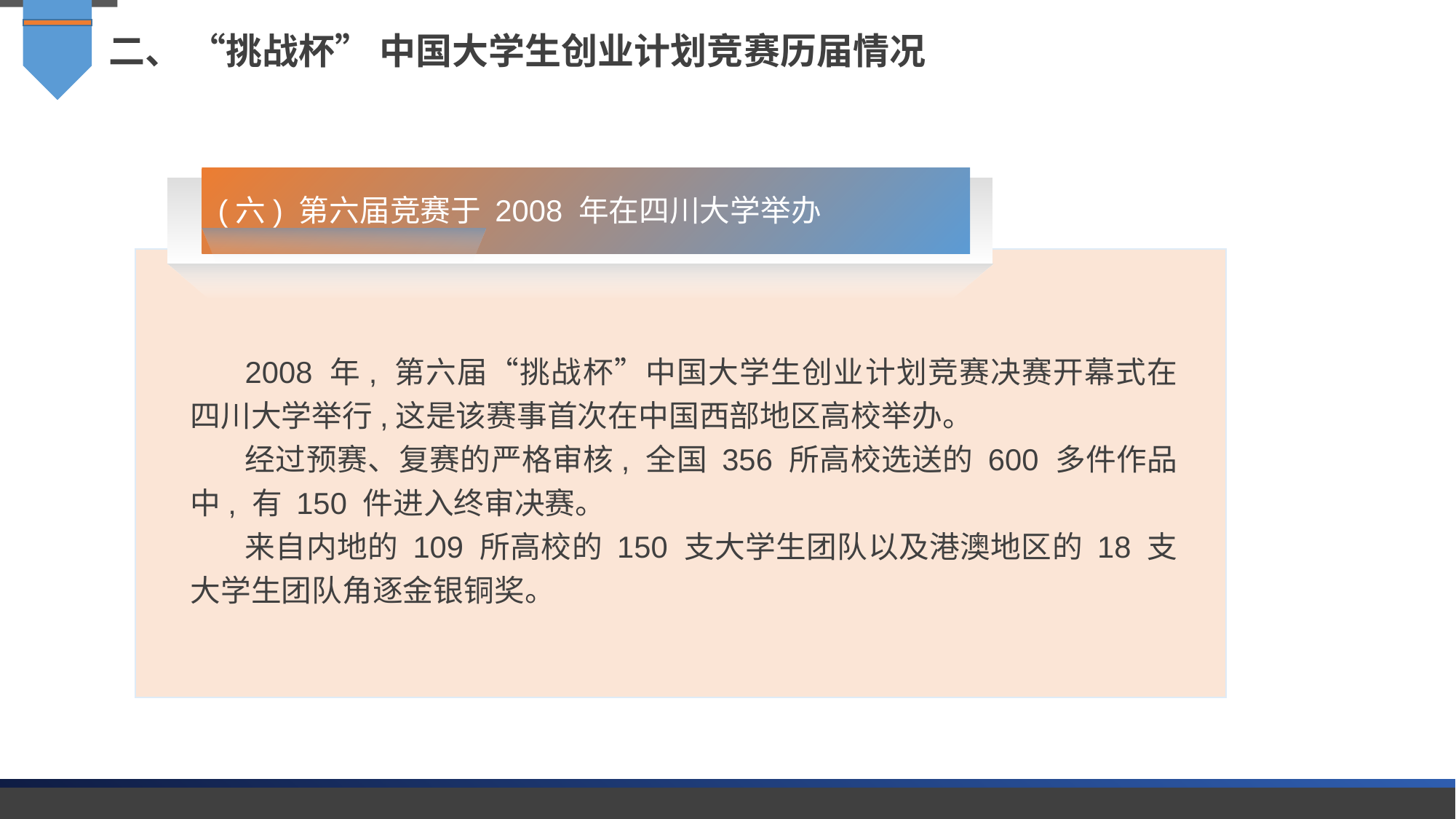

二、 “挑战杯” 中国大学生创业计划竞赛历届情况

(六) 第六届竞赛于 2008 年在四川大学举办

2008 年, 第六届“挑战杯”中国大学生创业计划竞赛决赛开幕式在四川大学举行,这是该赛事首次在中国西部地区高校举办。
经过预赛、复赛的严格审核, 全国 356 所高校选送的 600 多件作品中, 有 150 件进入终审决赛。
来自内地的 109 所高校的 150 支大学生团队以及港澳地区的 18 支大学生团队角逐金银铜奖。